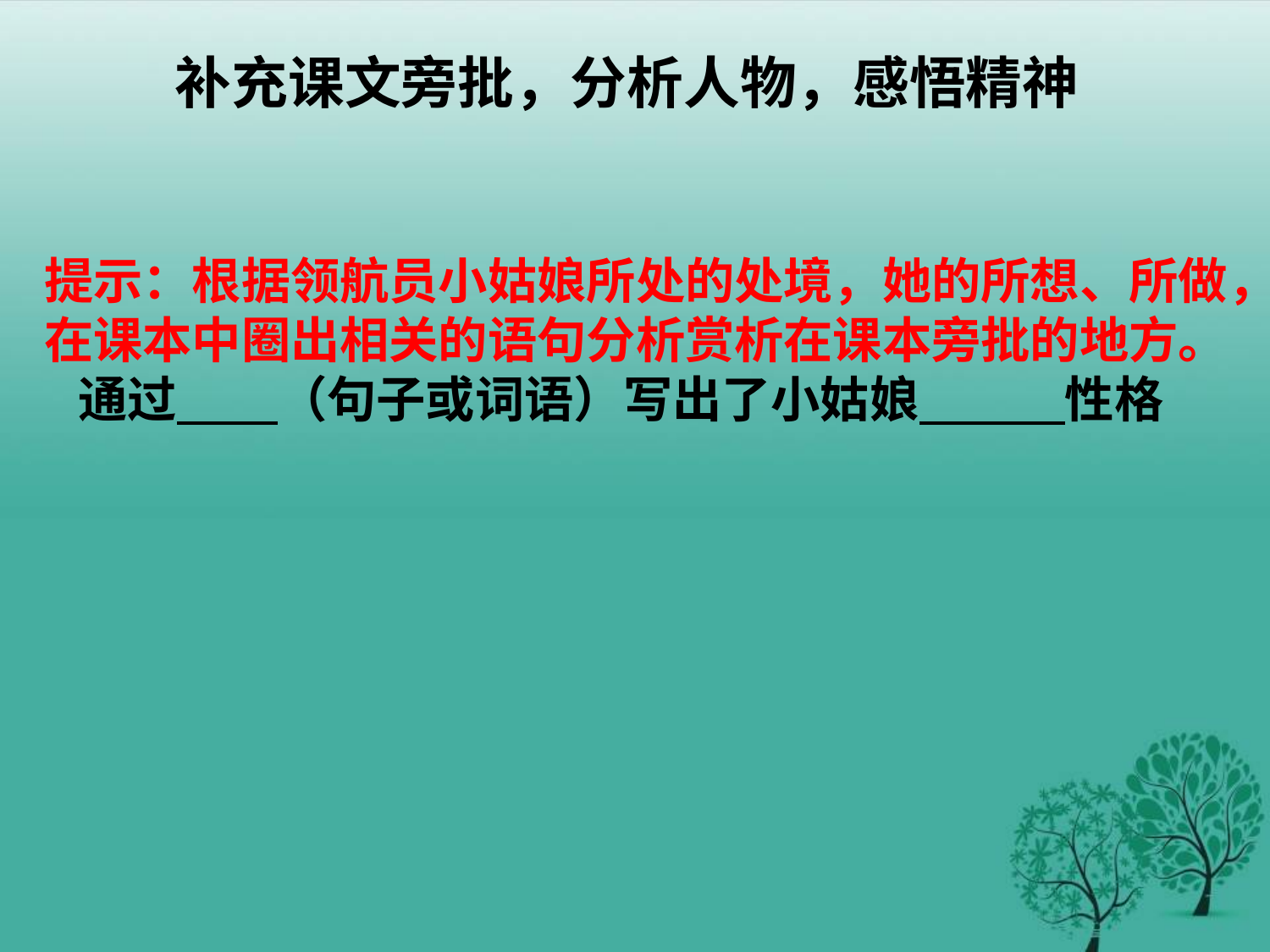

补充课文旁批，分析人物，感悟精神
提示：根据领航员小姑娘所处的处境，她的所想、所做，在课本中圈出相关的语句分析赏析在课本旁批的地方。
  通过         （句子或词语）写出了小姑娘             性格